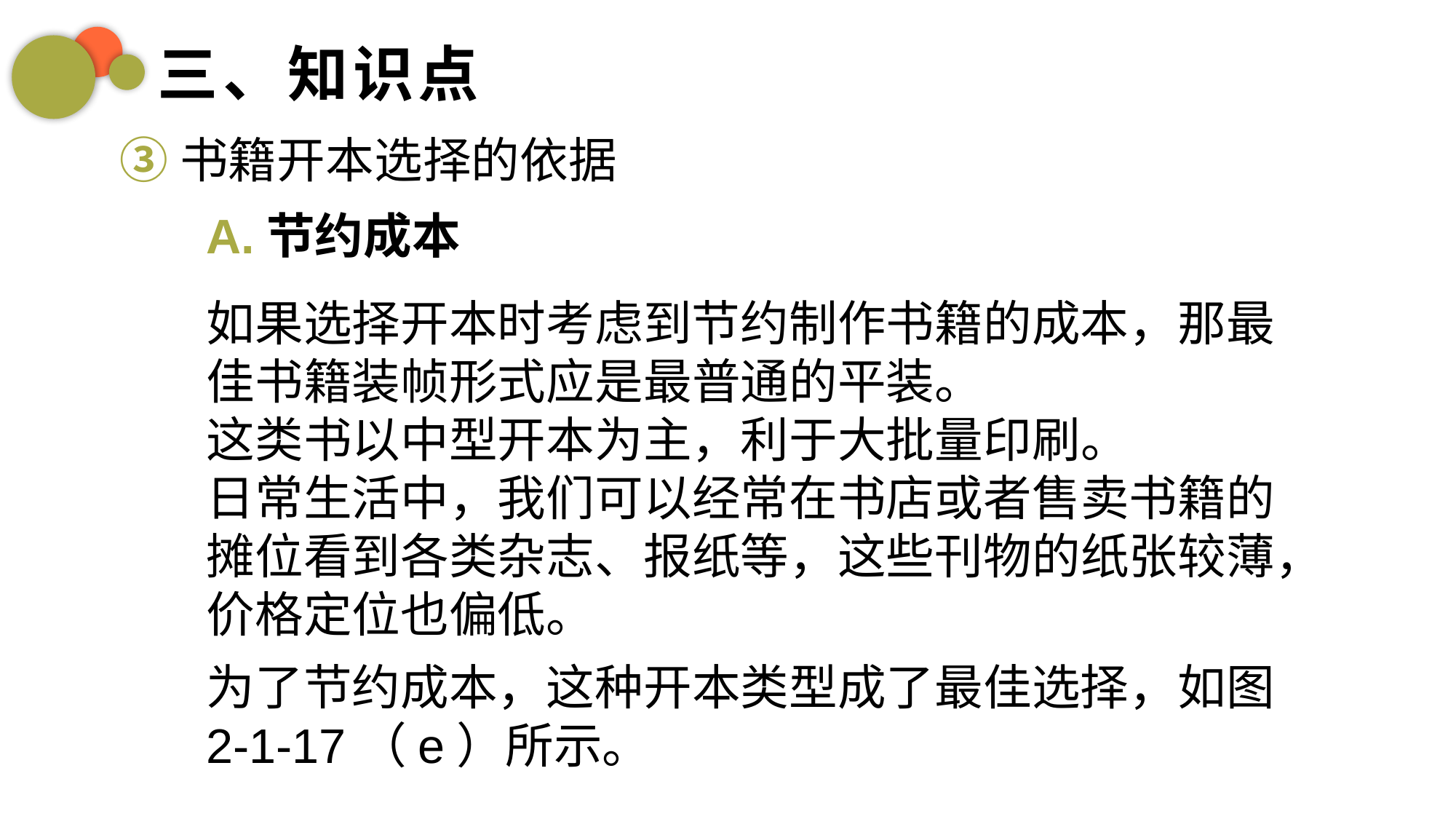

三、知识点
③书籍开本选择的依据
A.节约成本
如果选择开本时考虑到节约制作书籍的成本，那最佳书籍装帧形式应是最普通的平装。
这类书以中型开本为主，利于大批量印刷。
日常生活中，我们可以经常在书店或者售卖书籍的摊位看到各类杂志、报纸等，这些刊物的纸张较薄，价格定位也偏低。
为了节约成本，这种开本类型成了最佳选择，如图 2-1-17（e）所示。